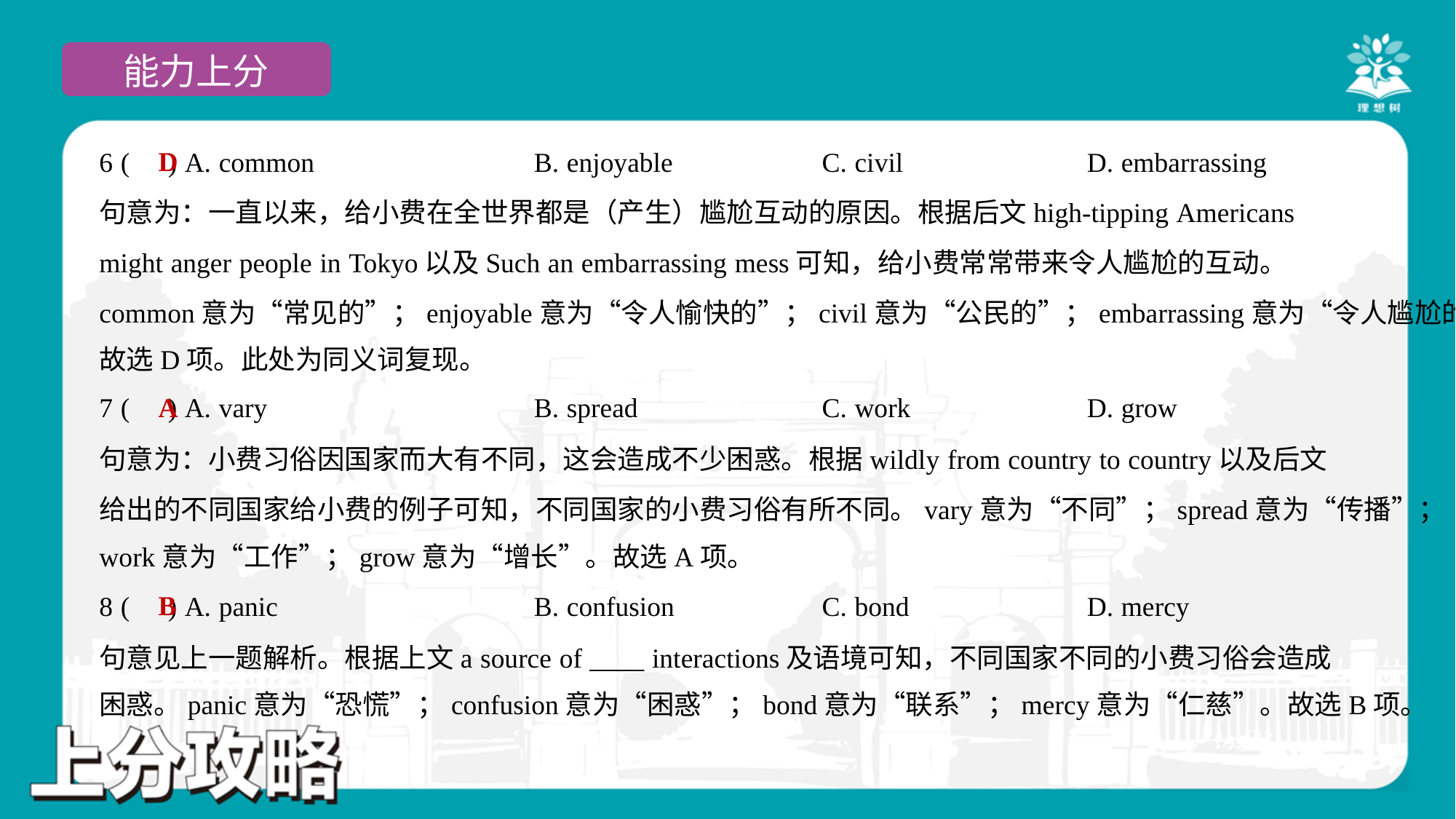

D
6 (     ) A. common	B. enjoyable	C. civil	D. embarrassing
句意为：一直以来，给小费在全世界都是（产生）尴尬互动的原因。根据后文high-tipping Americans
might anger people in Tokyo以及Such an embarrassing mess可知，给小费常常带来令人尴尬的互动。
common意为“常见的”；enjoyable意为“令人愉快的”；civil意为“公民的”；embarrassing意为“令人尴尬的”。
故选D项。此处为同义词复现。
A
7 (     ) A. vary	B. spread	C. work	D. grow
句意为：小费习俗因国家而大有不同，这会造成不少困惑。根据wildly from country to country以及后文
给出的不同国家给小费的例子可知，不同国家的小费习俗有所不同。vary意为“不同”；spread意为“传播”；
work意为“工作”；grow意为“增长”。故选A项。
B
8 (     ) A. panic	B. confusion	C. bond	D. mercy
句意见上一题解析。根据上文a source of ____ interactions及语境可知，不同国家不同的小费习俗会造成
困惑。panic意为“恐慌”；confusion意为“困惑”；bond意为“联系”；mercy意为“仁慈”。故选B项。